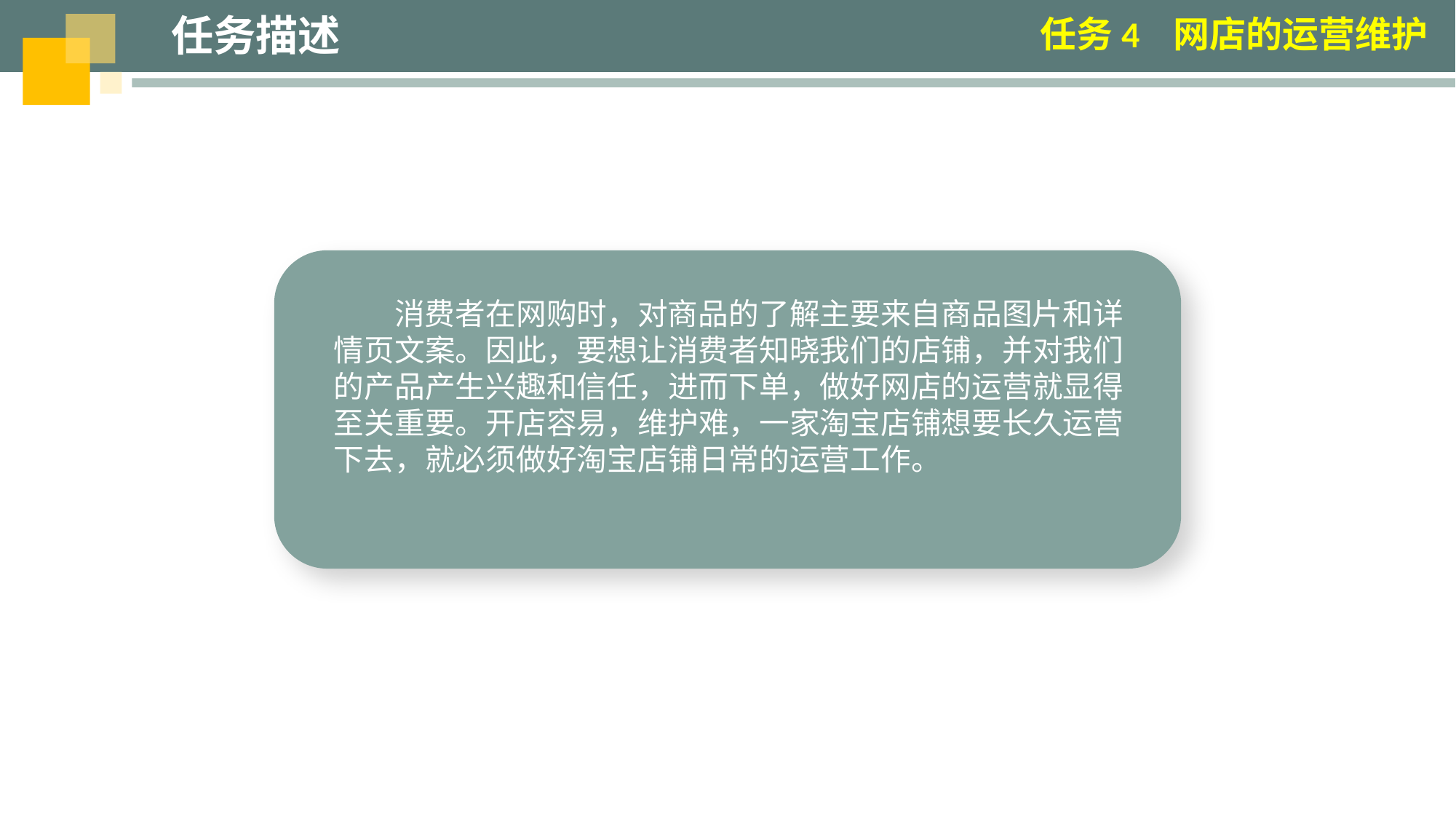

任务描述
任务4   网店的运营维护

消费者在网购时，对商品的了解主要来自商品图片和详情页文案。因此，要想让消费者知晓我们的店铺，并对我们的产品产生兴趣和信任，进而下单，做好网店的运营就显得至关重要。开店容易，维护难，一家淘宝店铺想要长久运营下去，就必须做好淘宝店铺日常的运营工作。